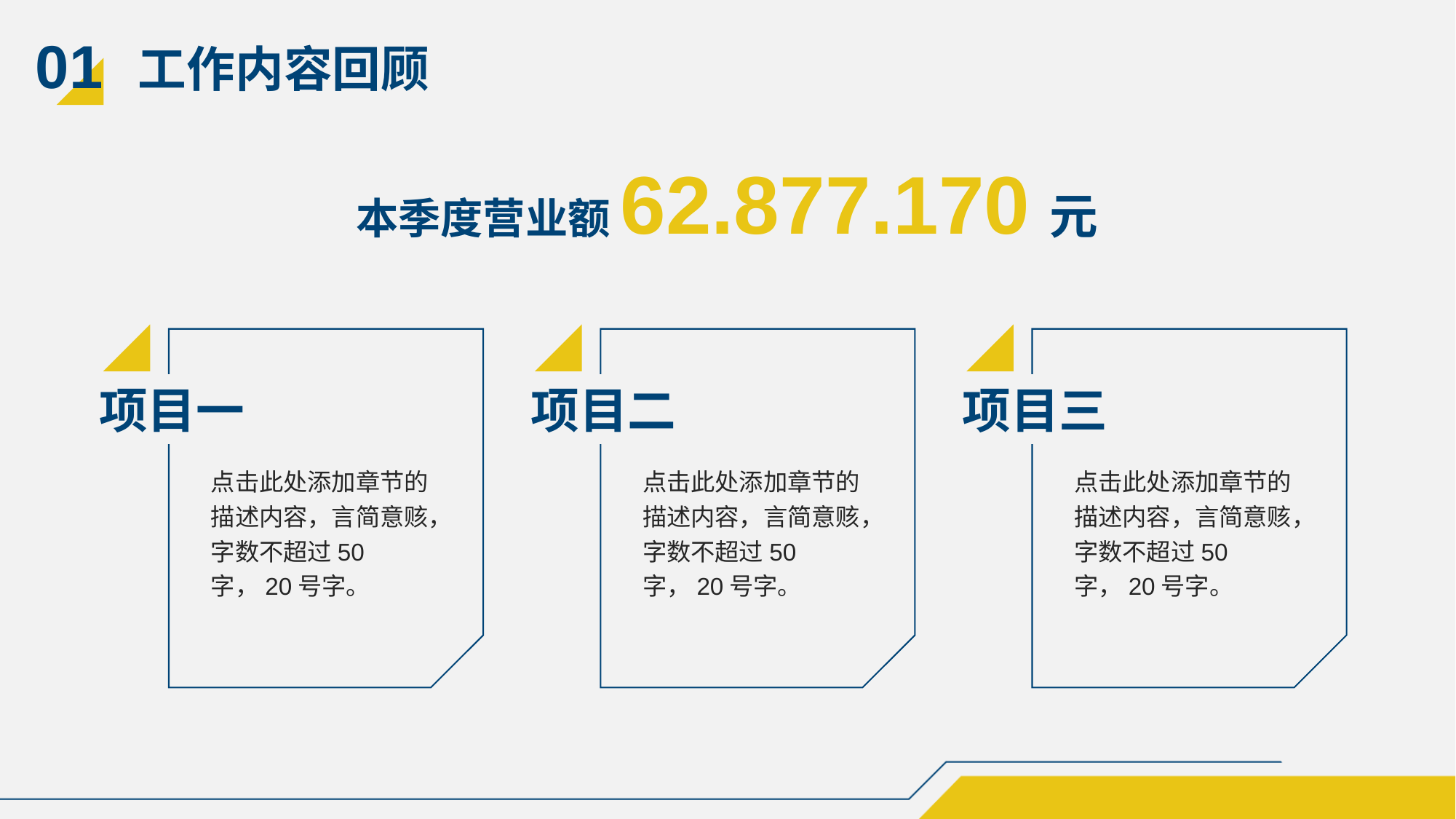

01
工作内容回顾

本季度营业额62.877.170元

项目一
点击此处添加章节的描述内容，言简意赅，字数不超过50字，20号字。

项目二
点击此处添加章节的描述内容，言简意赅，字数不超过50字，20号字。

项目三
点击此处添加章节的描述内容，言简意赅，字数不超过50字，20号字。